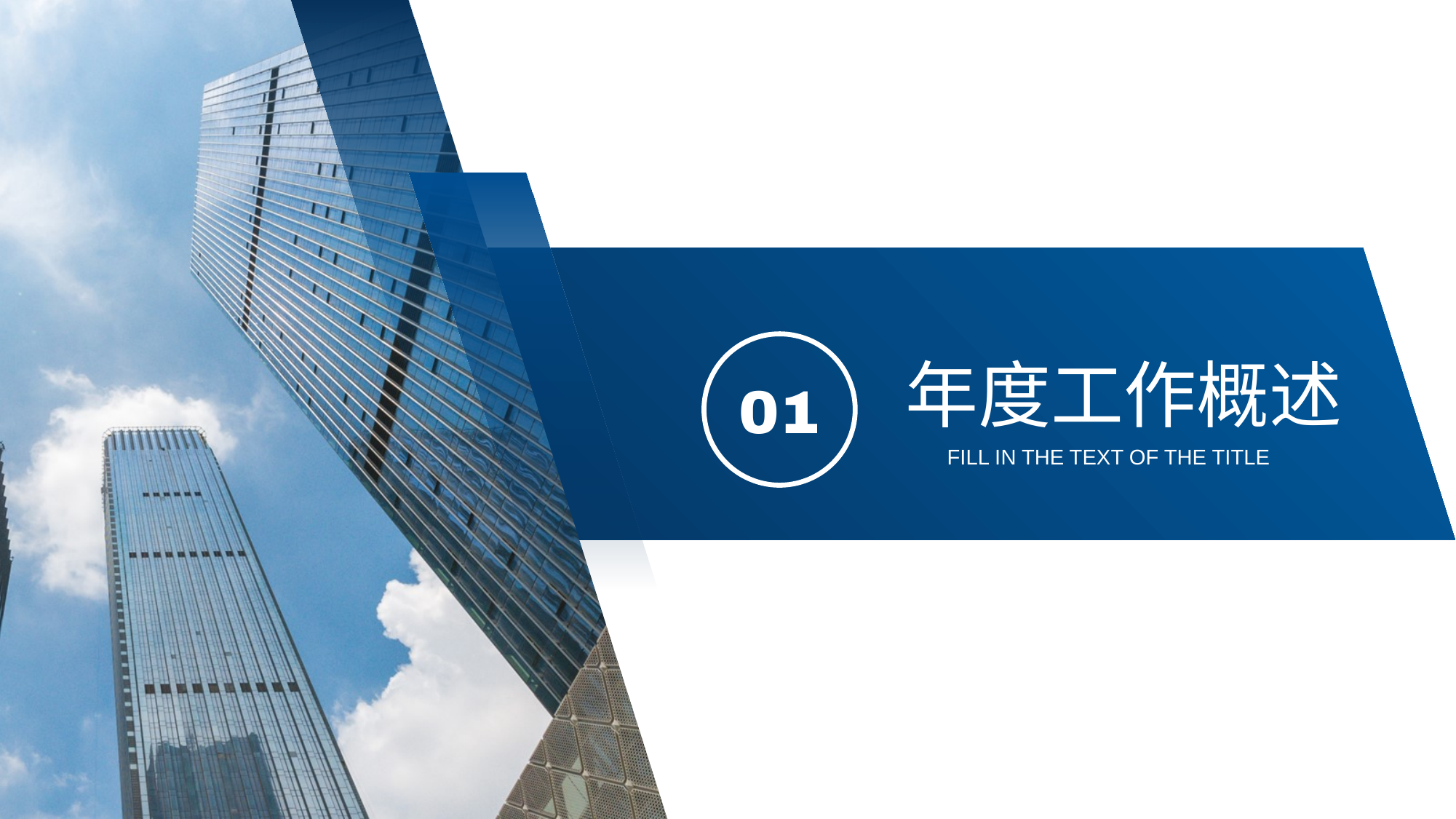

01
年度工作概述
FILL IN THE TEXT OF THE TITLE